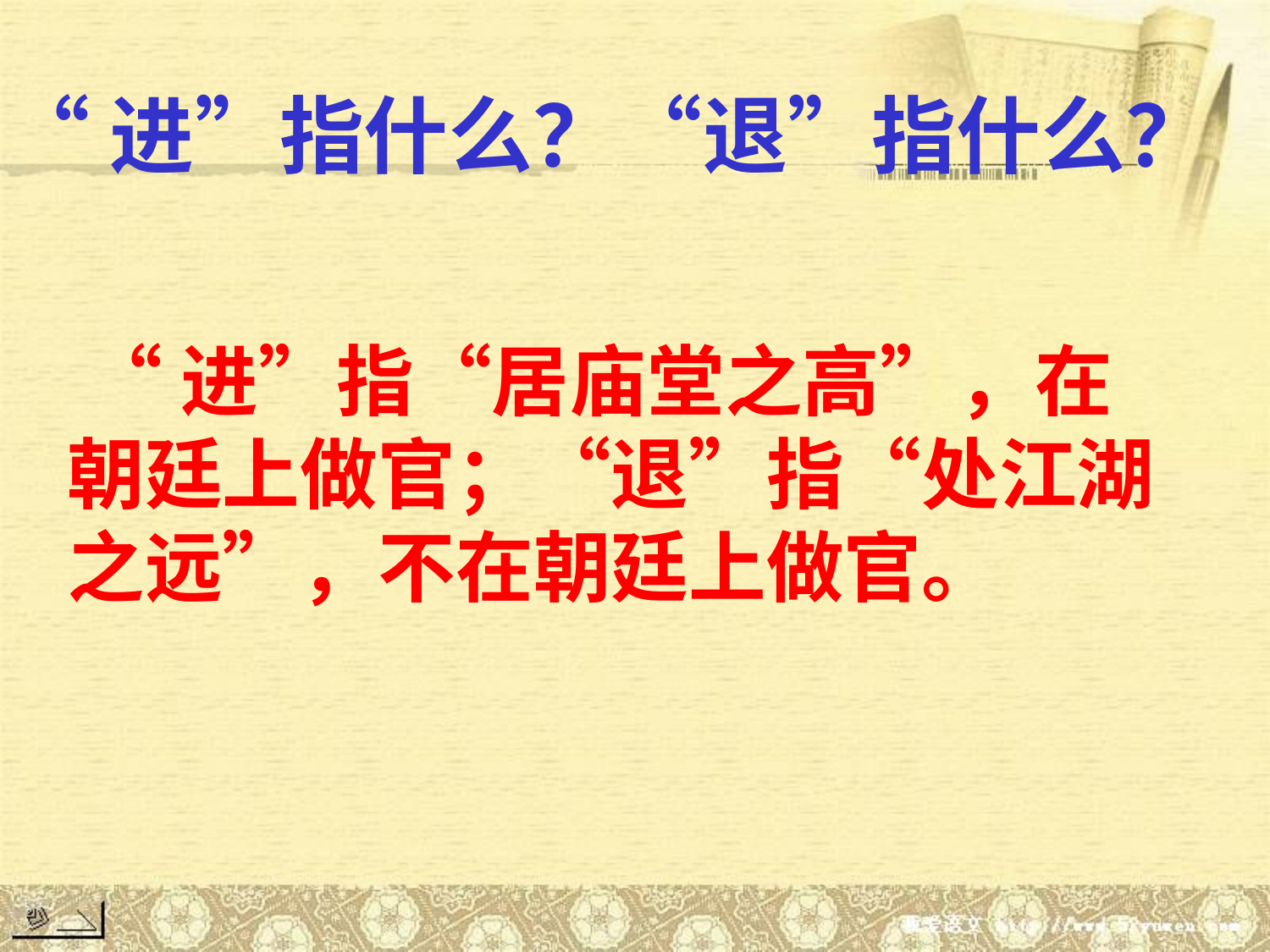

“进”指什么？“退”指什么？
 “进”指“居庙堂之高”，在朝廷上做官；“退”指“处江湖之远”，不在朝廷上做官。